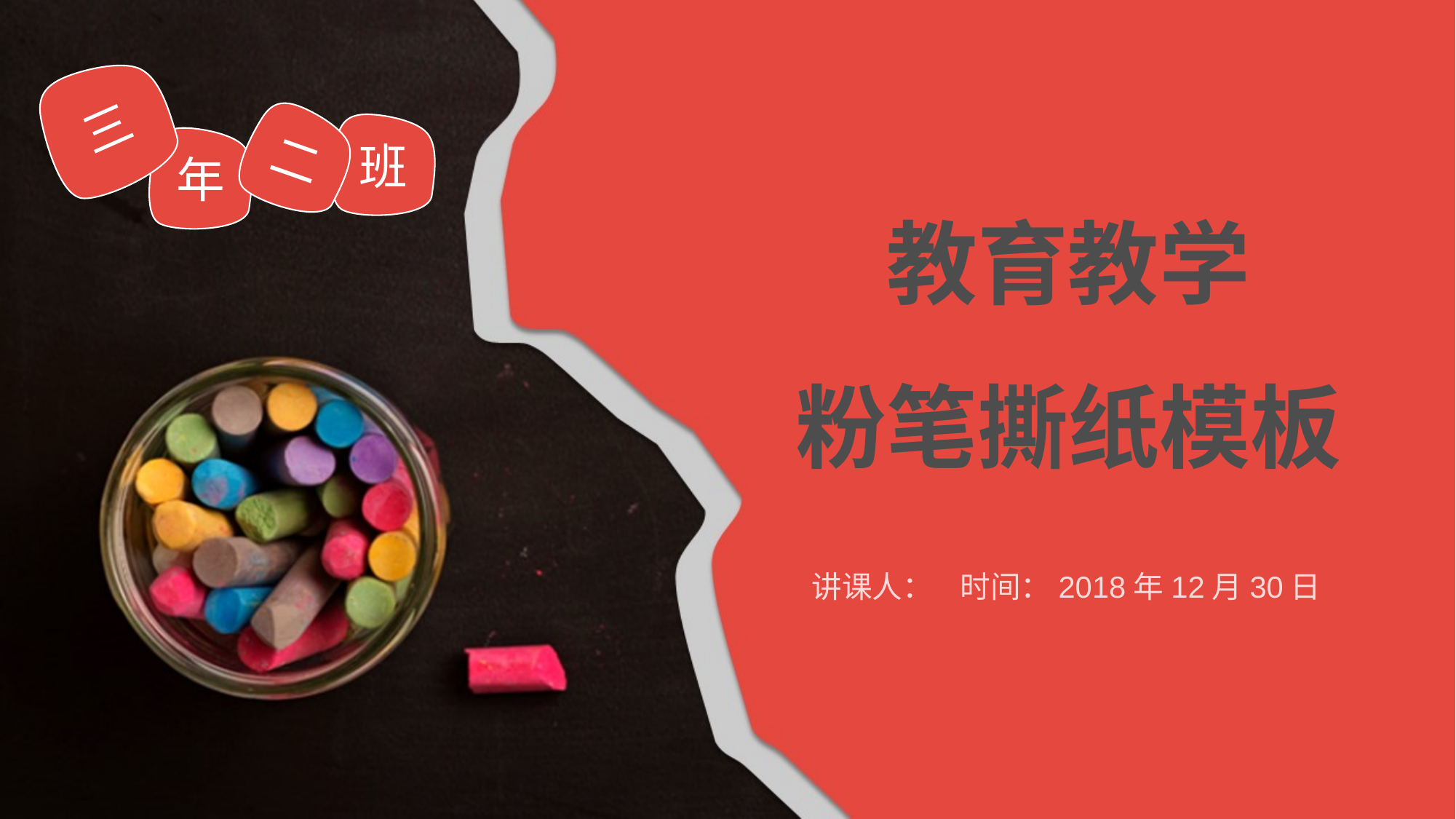

三
二
班
年
# 教育教学 粉笔撕纸模板
讲课人：    时间：2018年12月30日